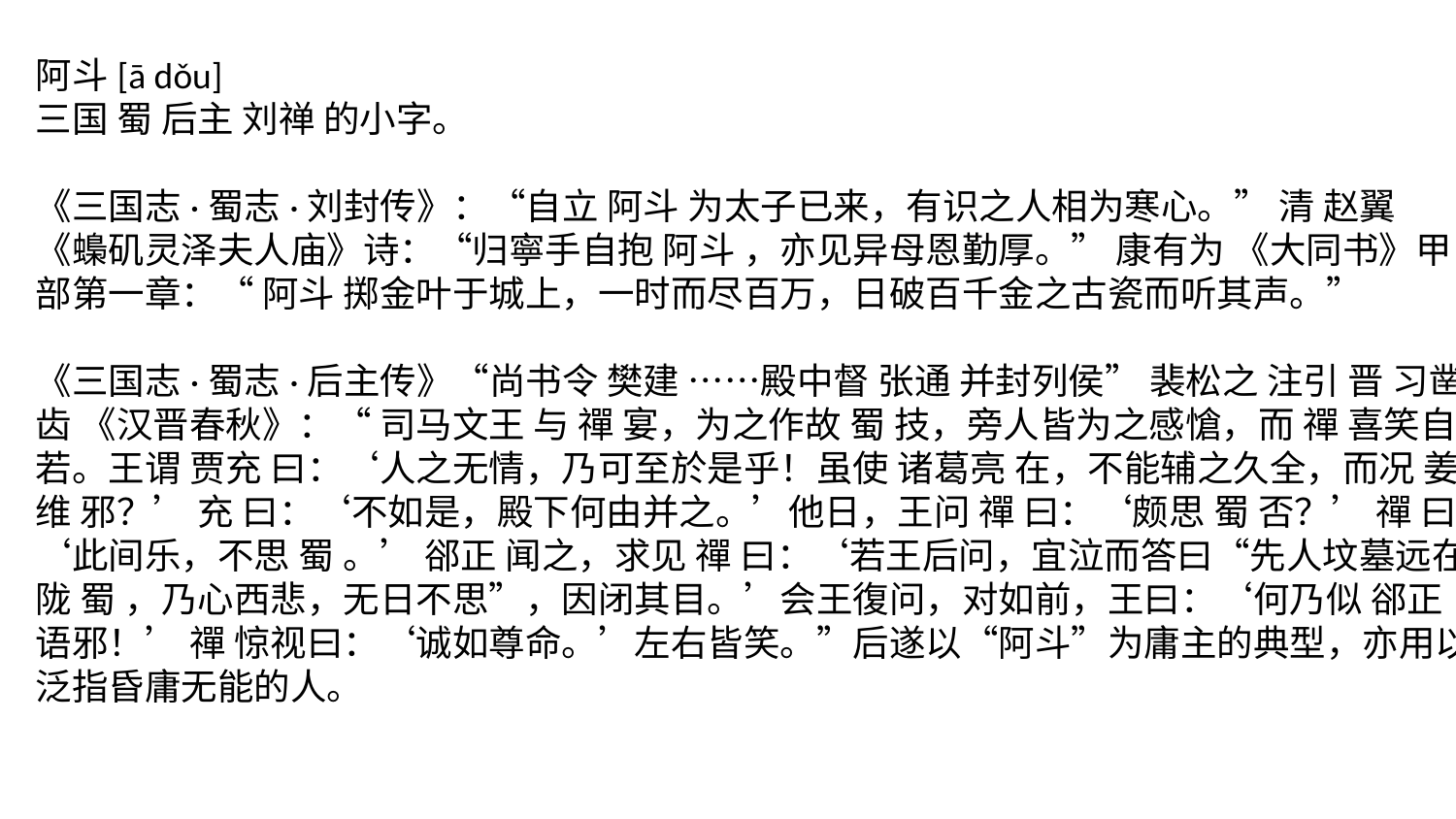

阿斗[ā dǒu]
三国 蜀 后主 刘禅 的小字。

《三国志·蜀志·刘封传》：“自立 阿斗 为太子已来，有识之人相为寒心。” 清 赵翼 《蟂矶灵泽夫人庙》诗：“归寧手自抱 阿斗 ，亦见异母恩勤厚。” 康有为 《大同书》甲部第一章：“ 阿斗 掷金叶于城上，一时而尽百万，日破百千金之古瓷而听其声。”

《三国志·蜀志·后主传》“尚书令 樊建 ……殿中督 张通 并封列侯” 裴松之 注引 晋 习凿齿 《汉晋春秋》：“ 司马文王 与 禪 宴，为之作故 蜀 技，旁人皆为之感愴，而 禪 喜笑自若。王谓 贾充 曰：‘人之无情，乃可至於是乎！虽使 诸葛亮 在，不能辅之久全，而况 姜维 邪？’ 充 曰：‘不如是，殿下何由并之。’他日，王问 禪 曰：‘颇思 蜀 否？’ 禪 曰：‘此间乐，不思 蜀 。’ 郤正 闻之，求见 禪 曰：‘若王后问，宜泣而答曰“先人坟墓远在 陇 蜀 ，乃心西悲，无日不思”，因闭其目。’会王復问，对如前，王曰：‘何乃似 郤正 语邪！’ 禪 惊视曰：‘诚如尊命。’左右皆笑。”后遂以“阿斗”为庸主的典型，亦用以泛指昏庸无能的人。